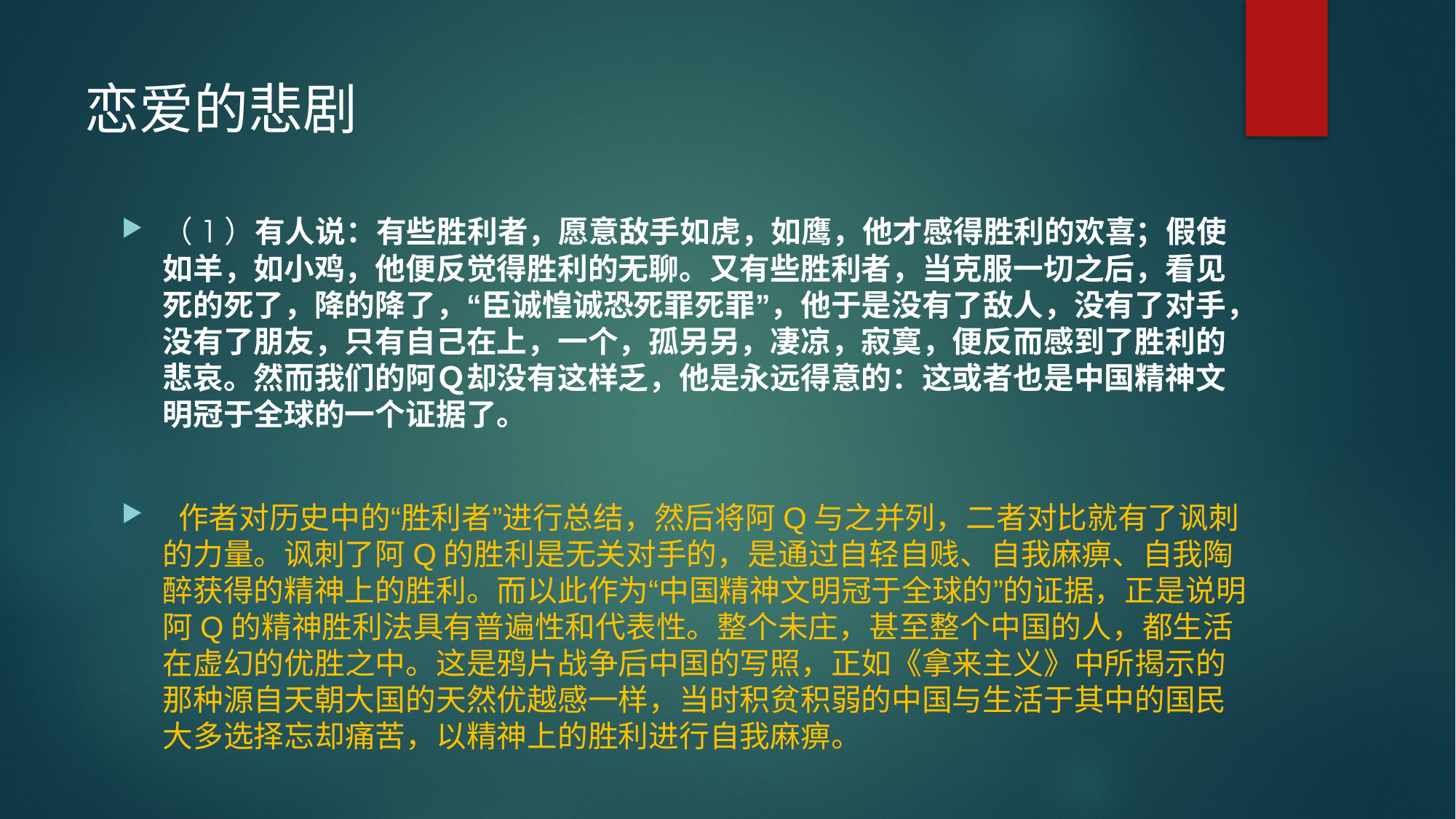

恋爱的悲剧
（1）有人说：有些胜利者，愿意敌手如虎，如鹰，他才感得胜利的欢喜；假使如羊，如小鸡，他便反觉得胜利的无聊。又有些胜利者，当克服一切之后，看见死的死了，降的降了，“臣诚惶诚恐死罪死罪”，他于是没有了敌人，没有了对手，没有了朋友，只有自己在上，一个，孤另另，凄凉，寂寞，便反而感到了胜利的悲哀。然而我们的阿Ｑ却没有这样乏，他是永远得意的：这或者也是中国精神文明冠于全球的一个证据了。

 作者对历史中的“胜利者”进行总结，然后将阿Q与之并列，二者对比就有了讽刺的力量。讽刺了阿Q的胜利是无关对手的，是通过自轻自贱、自我麻痹、自我陶醉获得的精神上的胜利。而以此作为“中国精神文明冠于全球的”的证据，正是说明阿Q的精神胜利法具有普遍性和代表性。整个未庄，甚至整个中国的人，都生活在虚幻的优胜之中。这是鸦片战争后中国的写照，正如《拿来主义》中所揭示的那种源自天朝大国的天然优越感一样，当时积贫积弱的中国与生活于其中的国民大多选择忘却痛苦，以精神上的胜利进行自我麻痹。